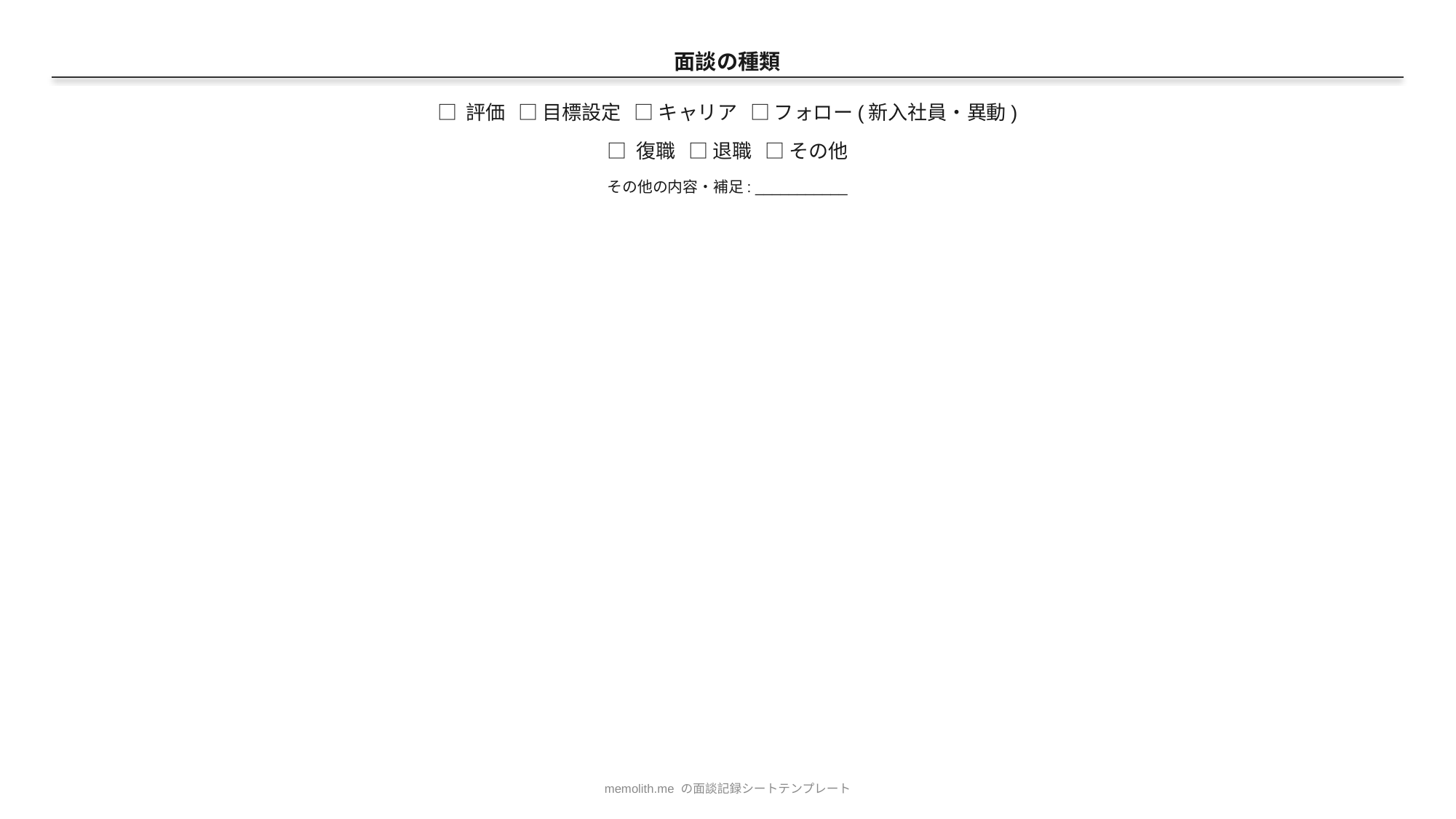

面談の種類
□ 評価   □ 目標設定   □ キャリア   □ フォロー(新入社員・異動)
□ 復職   □ 退職   □ その他
その他の内容・補足: ___________
memolith.me の面談記録シートテンプレート